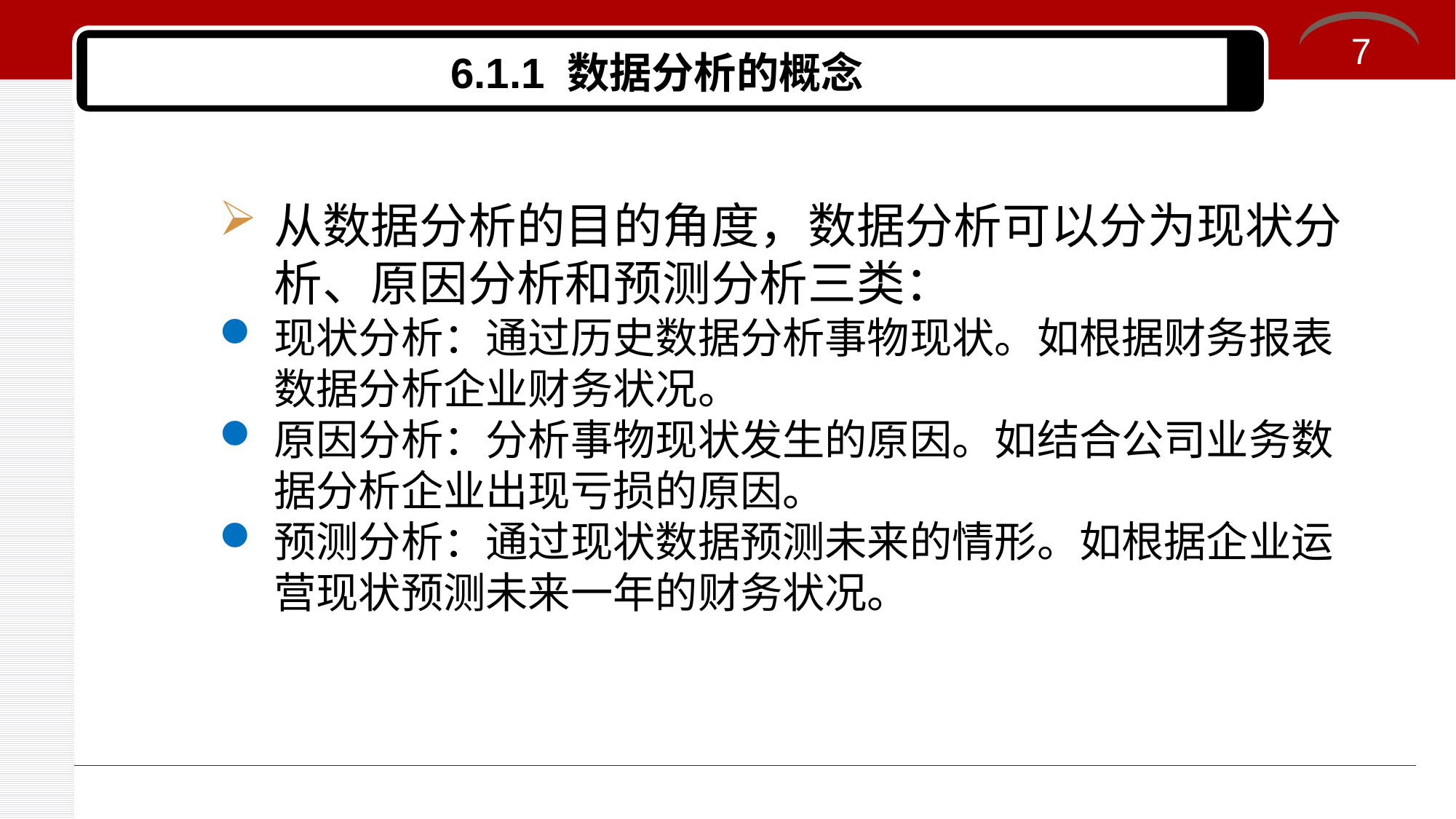

7
# 6.1.1 数据分析的概念
从数据分析的目的角度，数据分析可以分为现状分析、原因分析和预测分析三类：
现状分析：通过历史数据分析事物现状。如根据财务报表数据分析企业财务状况。
原因分析：分析事物现状发生的原因。如结合公司业务数据分析企业出现亏损的原因。
预测分析：通过现状数据预测未来的情形。如根据企业运营现状预测未来一年的财务状况。